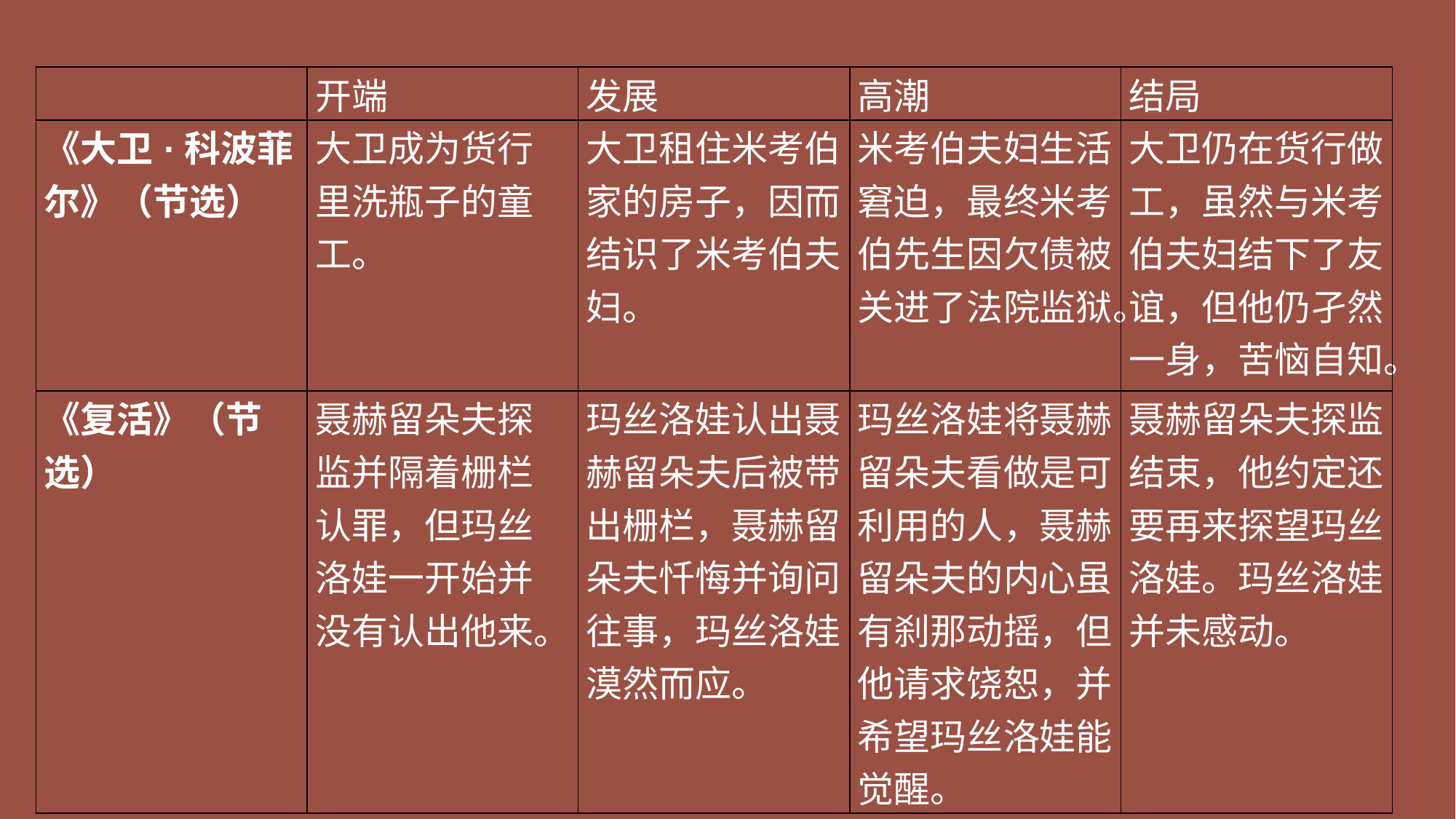

#
|  | 开端 | 发展 | 高潮 | 结局 |
| --- | --- | --- | --- | --- |
| 《大卫·科波菲尔》（节选） | 大卫成为货行里洗瓶子的童工。 | 大卫租住米考伯家的房子，因而结识了米考伯夫妇。 | 米考伯夫妇生活窘迫，最终米考伯先生因欠债被关进了法院监狱。 | 大卫仍在货行做工，虽然与米考伯夫妇结下了友谊，但他仍孑然一身，苦恼自知。 |
| 《复活》（节选） | 聂赫留朵夫探监并隔着栅栏认罪，但玛丝洛娃一开始并没有认出他来。 | 玛丝洛娃认出聂赫留朵夫后被带出栅栏，聂赫留朵夫忏悔并询问往事，玛丝洛娃漠然而应。 | 玛丝洛娃将聂赫留朵夫看做是可利用的人，聂赫留朵夫的内心虽有刹那动摇，但他请求饶恕，并希望玛丝洛娃能觉醒。 | 聂赫留朵夫探监结束，他约定还要再来探望玛丝洛娃。玛丝洛娃并未感动。 |